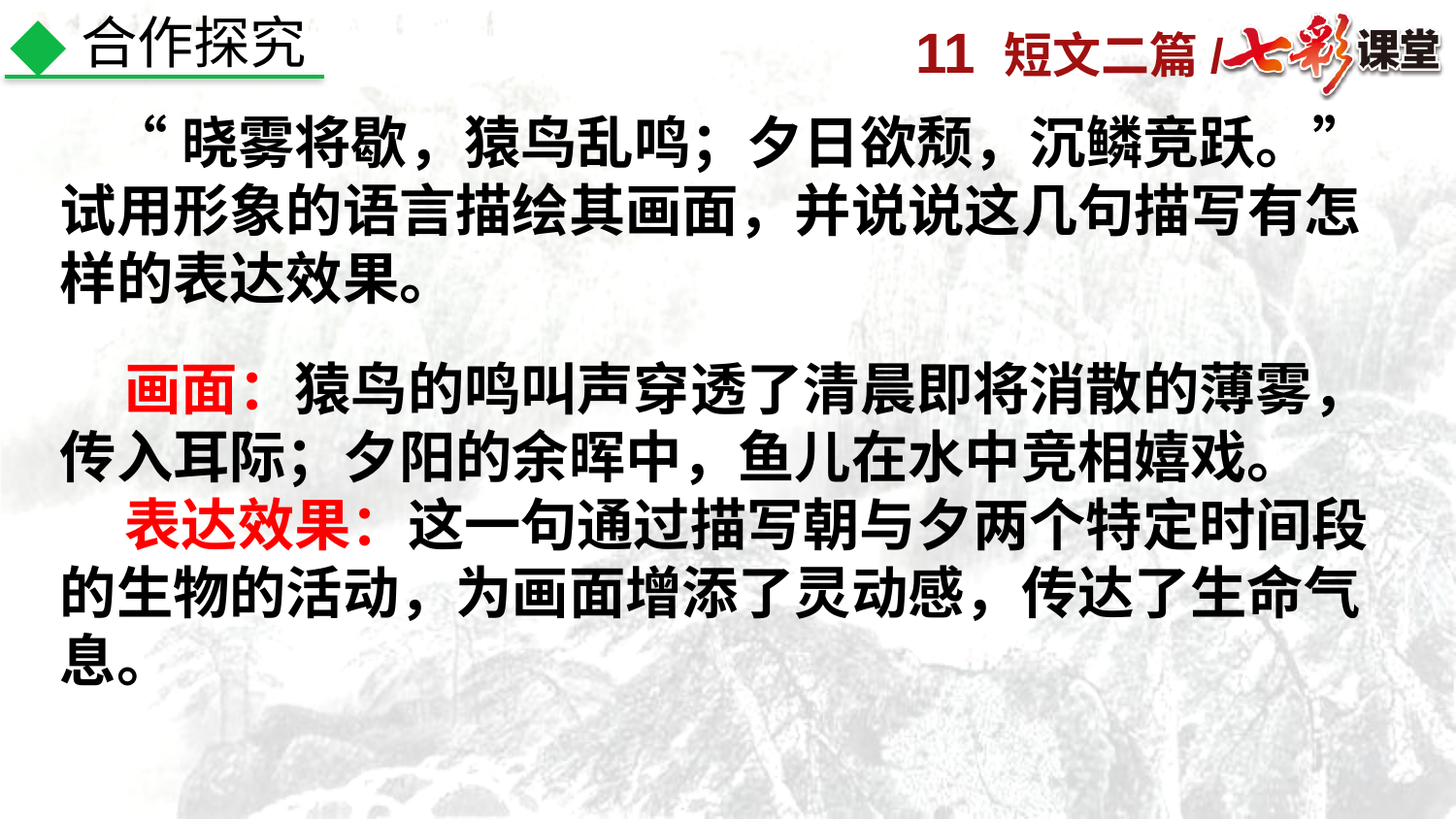

合作探究

    “晓雾将歇，猿鸟乱鸣；夕日欲颓，沉鳞竞跃。”试用形象的语言描绘其画面，并说说这几句描写有怎样的表达效果。
    画面：猿鸟的鸣叫声穿透了清晨即将消散的薄雾，传入耳际；夕阳的余晖中，鱼儿在水中竞相嬉戏。
    表达效果：这一句通过描写朝与夕两个特定时间段的生物的活动，为画面增添了灵动感，传达了生命气息。